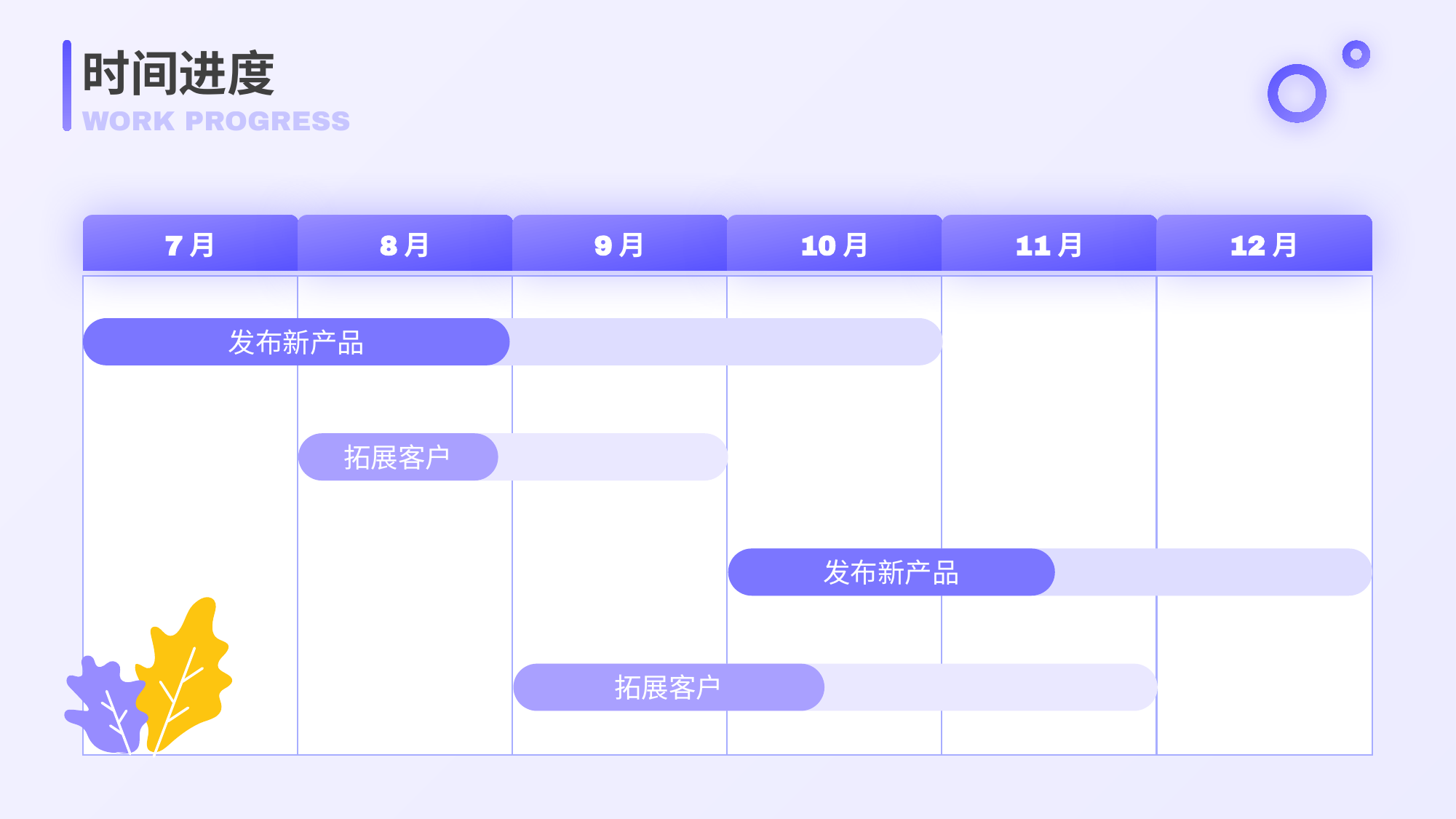

时间进度
WORK PROGRESS
7月
8月
9月
10月
11月
12月

发布新产品

拓展客户

发布新产品

拓展客户